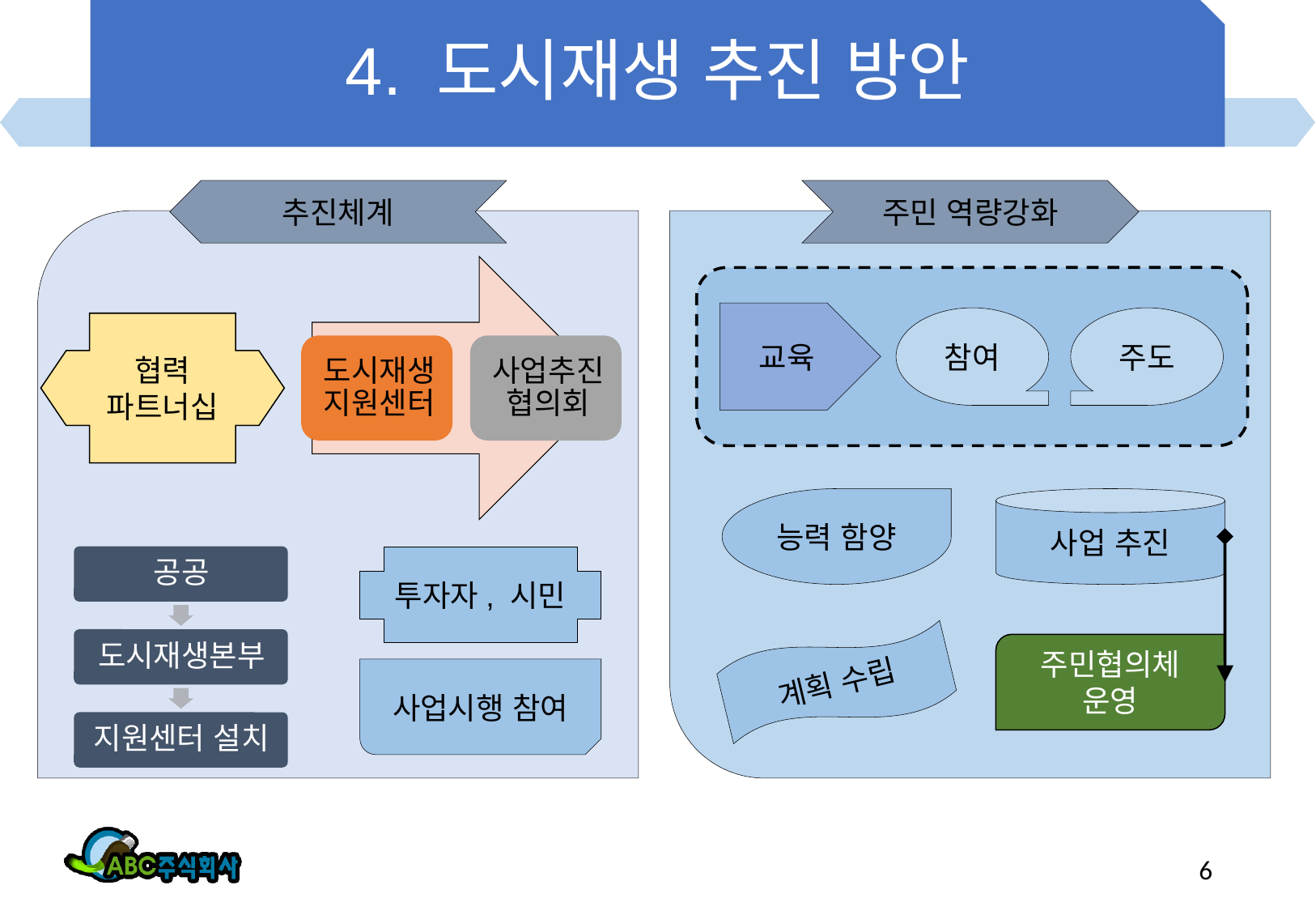

# 4. 도시재생 추진 방안
추진체계
주민 역량강화

도시재생
지원센터
사업추진
협의회

교육
참여
주도
협력
파트너십
능력 함양
사업 추진
공공

도시재생본부

지원센터 설치
투자자, 시민
계획 수립
주민협의체 운영

사업시행 참여
6